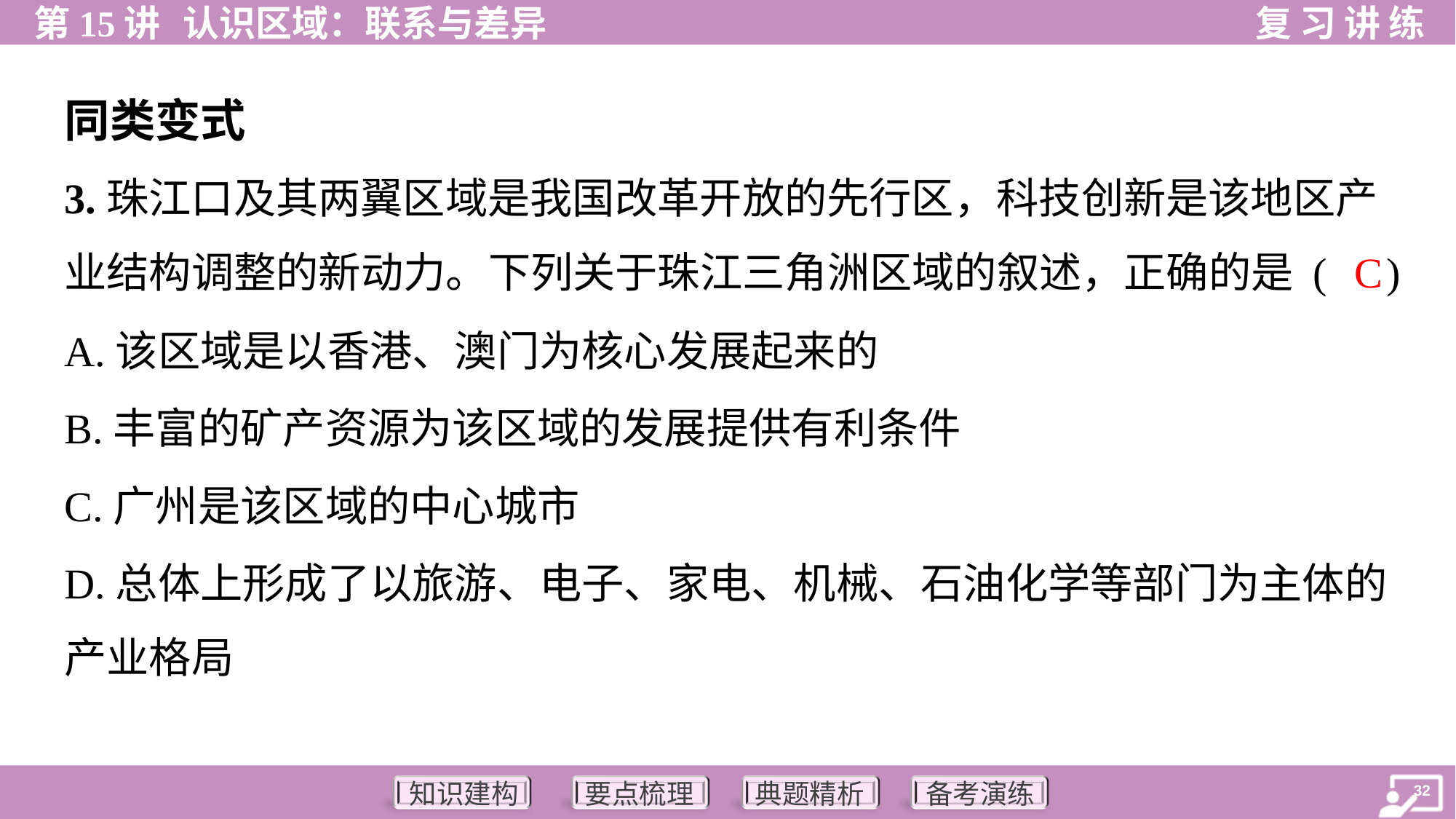

同类变式
3.珠江口及其两翼区域是我国改革开放的先行区，科技创新是该地区产
业结构调整的新动力。下列关于珠江三角洲区域的叙述，正确的是 (     )
C
A.该区域是以香港、澳门为核心发展起来的
B.丰富的矿产资源为该区域的发展提供有利条件
C.广州是该区域的中心城市
D.总体上形成了以旅游、电子、家电、机械、石油化学等部门为主体的
产业格局